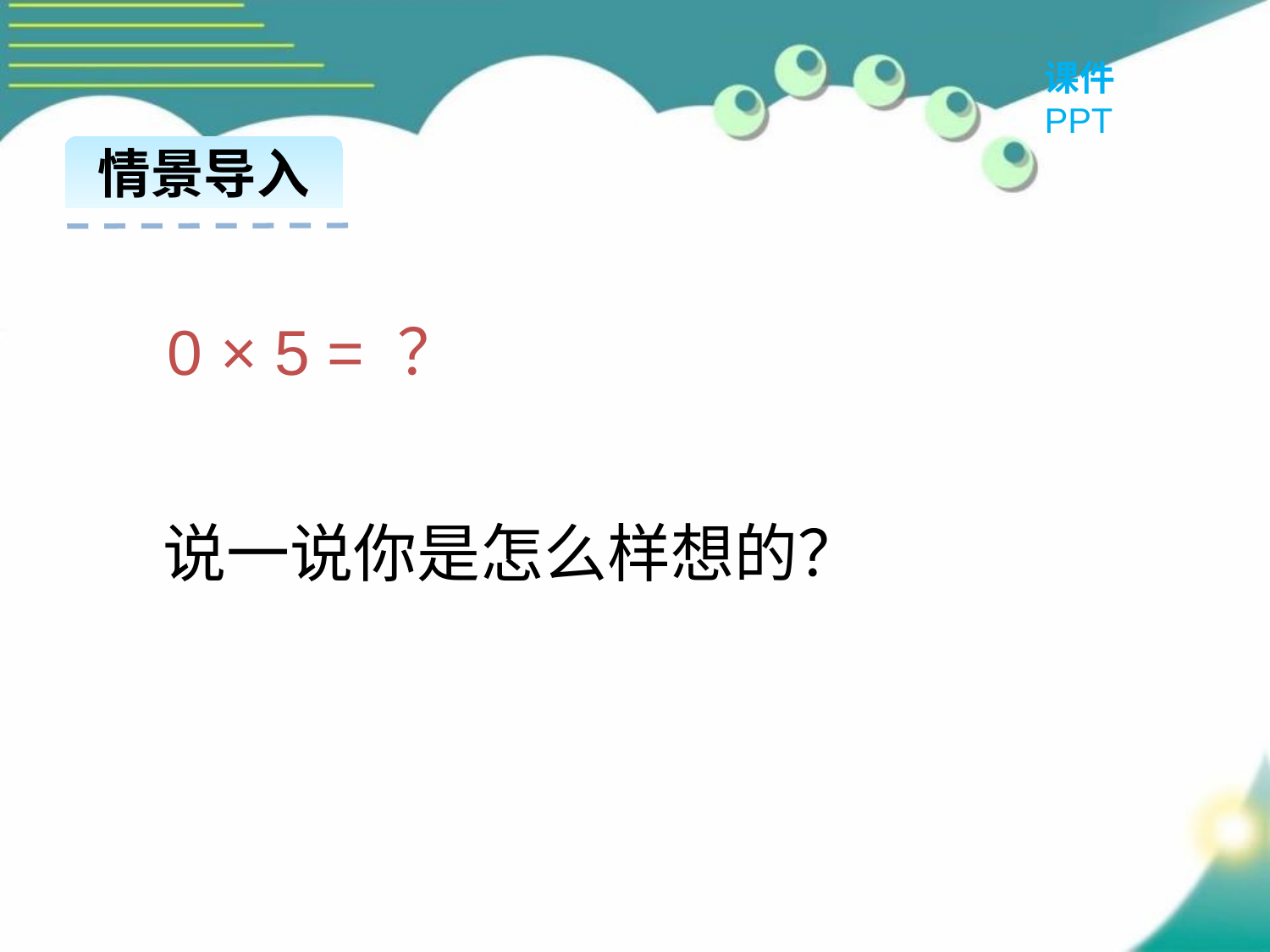

课件PPT
情景导入

0 × 5 = ？
说一说你是怎么样想的？